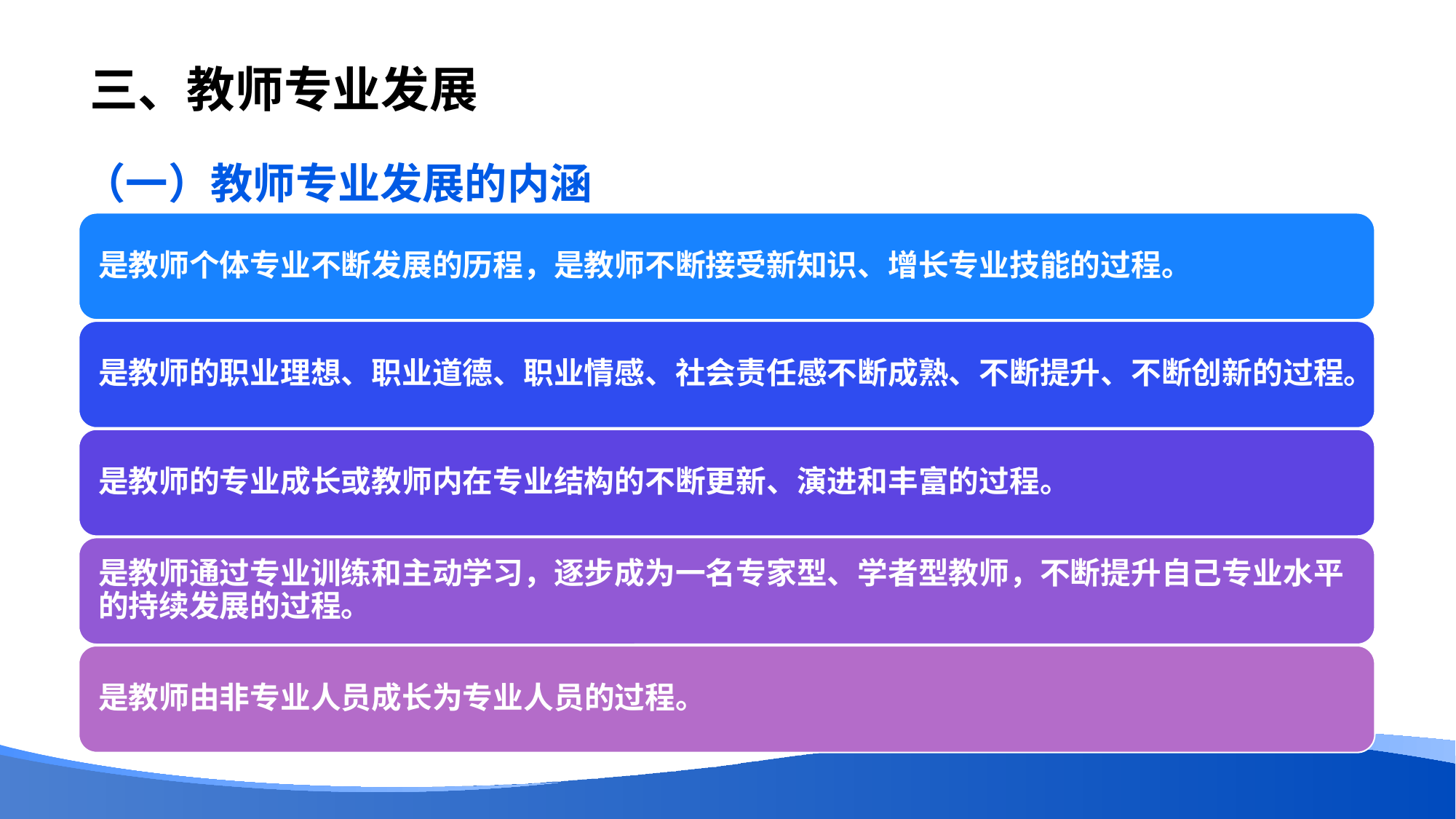

# 三、教师专业发展
（一）教师专业发展的内涵
是教师个体专业不断发展的历程，是教师不断接受新知识、增长专业技能的过程。
是教师的职业理想、职业道德、职业情感、社会责任感不断成熟、不断提升、不断创新的过程。
是教师的专业成长或教师内在专业结构的不断更新、演进和丰富的过程。
是教师通过专业训练和主动学习，逐步成为一名专家型、学者型教师，不断提升自己专业水平的持续发展的过程。
是教师由非专业人员成长为专业人员的过程。